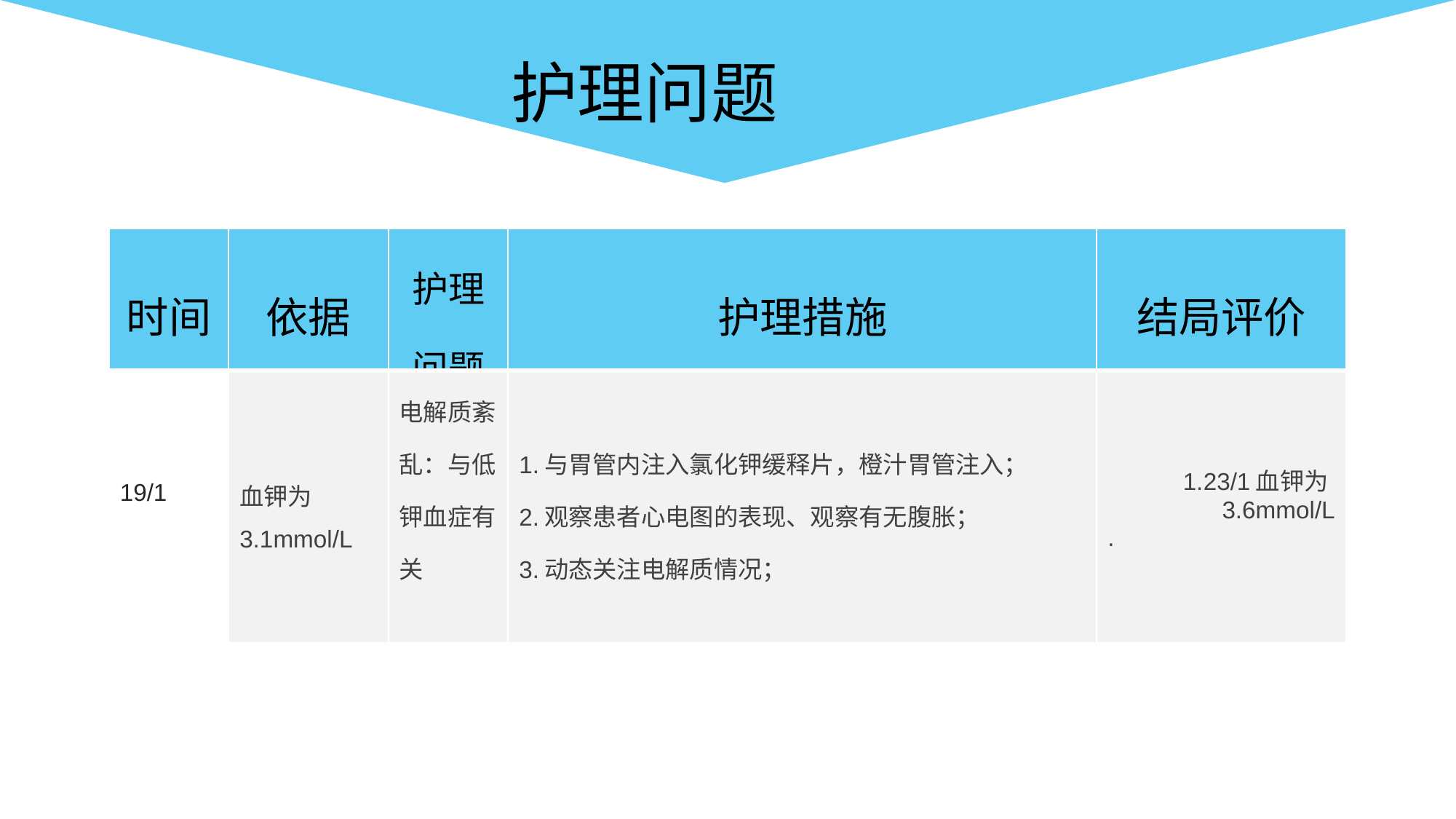

护理问题
| 时间 | 依据 | 护理问题 | 护理措施 | 结局评价 |
| --- | --- | --- | --- | --- |
| 19/1 | 血钾为3.1mmol/L | 电解质紊乱：与低钾血症有关 | 1.与胃管内注入氯化钾缓释片，橙汁胃管注入； 2.观察患者心电图的表现、观察有无腹胀； 3.动态关注电解质情况； | 1.23/1血钾为3.6mmol/L . |